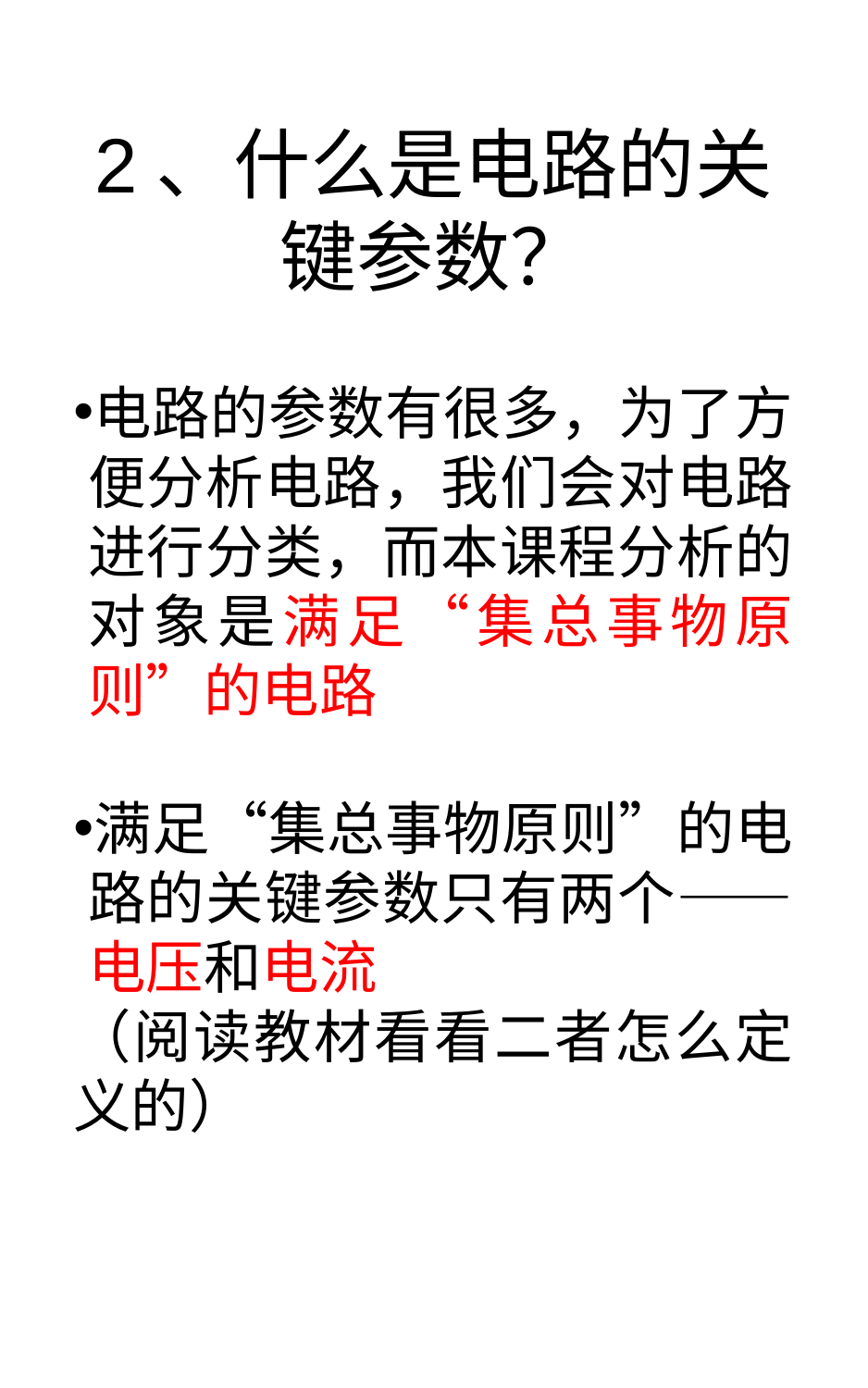

# 2、什么是电路的关键参数？
电路的参数有很多，为了方便分析电路，我们会对电路进行分类，而本课程分析的对象是满足“集总事物原则”的电路

满足“集总事物原则”的电路的关键参数只有两个——电压和电流
（阅读教材看看二者怎么定义的）